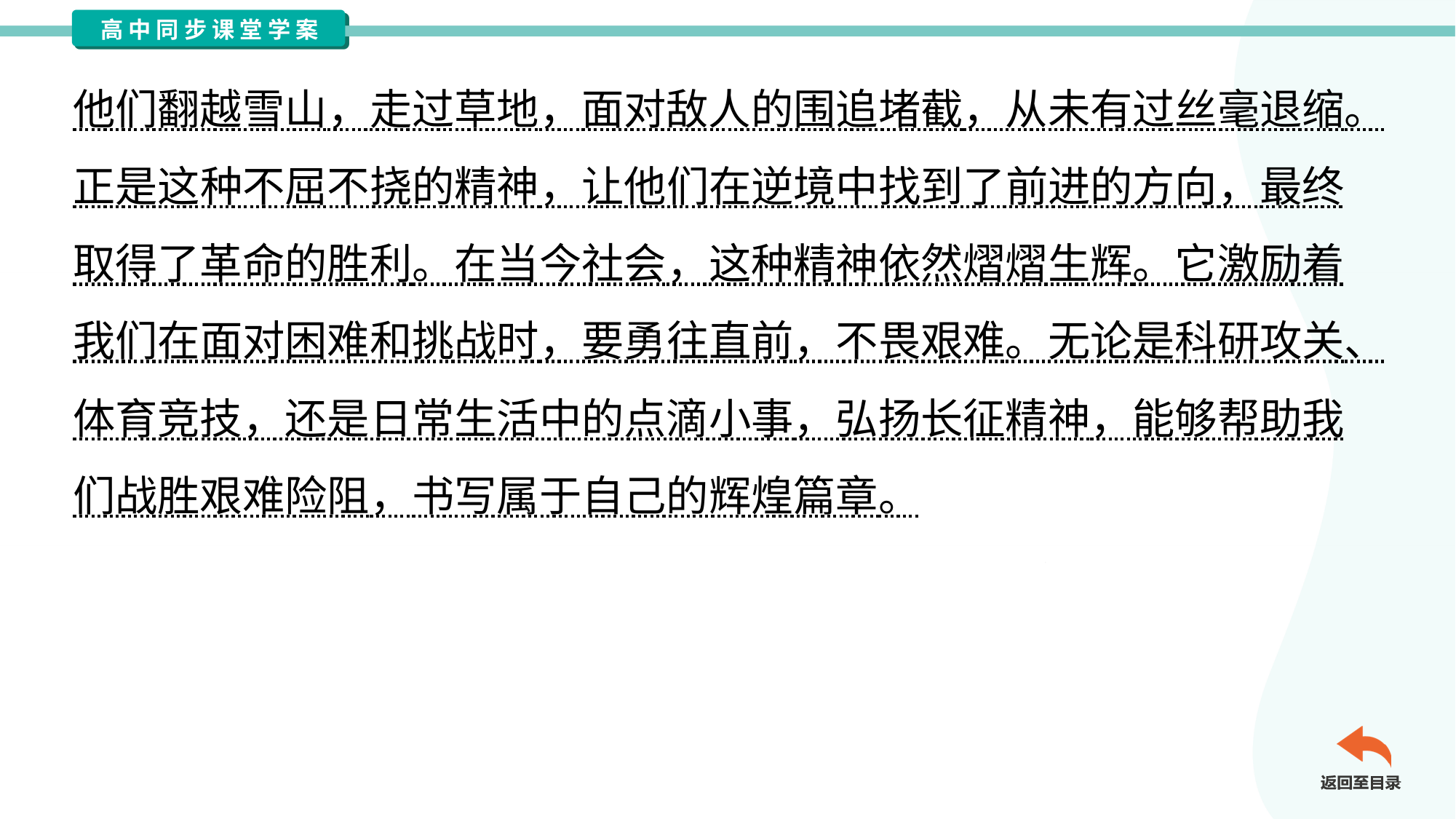

他们翻越雪山，走过草地，面对敌人的围追堵截，从未有过丝毫退缩。
正是这种不屈不挠的精神，让他们在逆境中找到了前进的方向，最终
取得了革命的胜利。在当今社会，这种精神依然熠熠生辉。它激励着
我们在面对困难和挑战时，要勇往直前，不畏艰难。无论是科研攻关、
体育竞技，还是日常生活中的点滴小事，弘扬长征精神，能够帮助我
们战胜艰难险阻，书写属于自己的辉煌篇章。